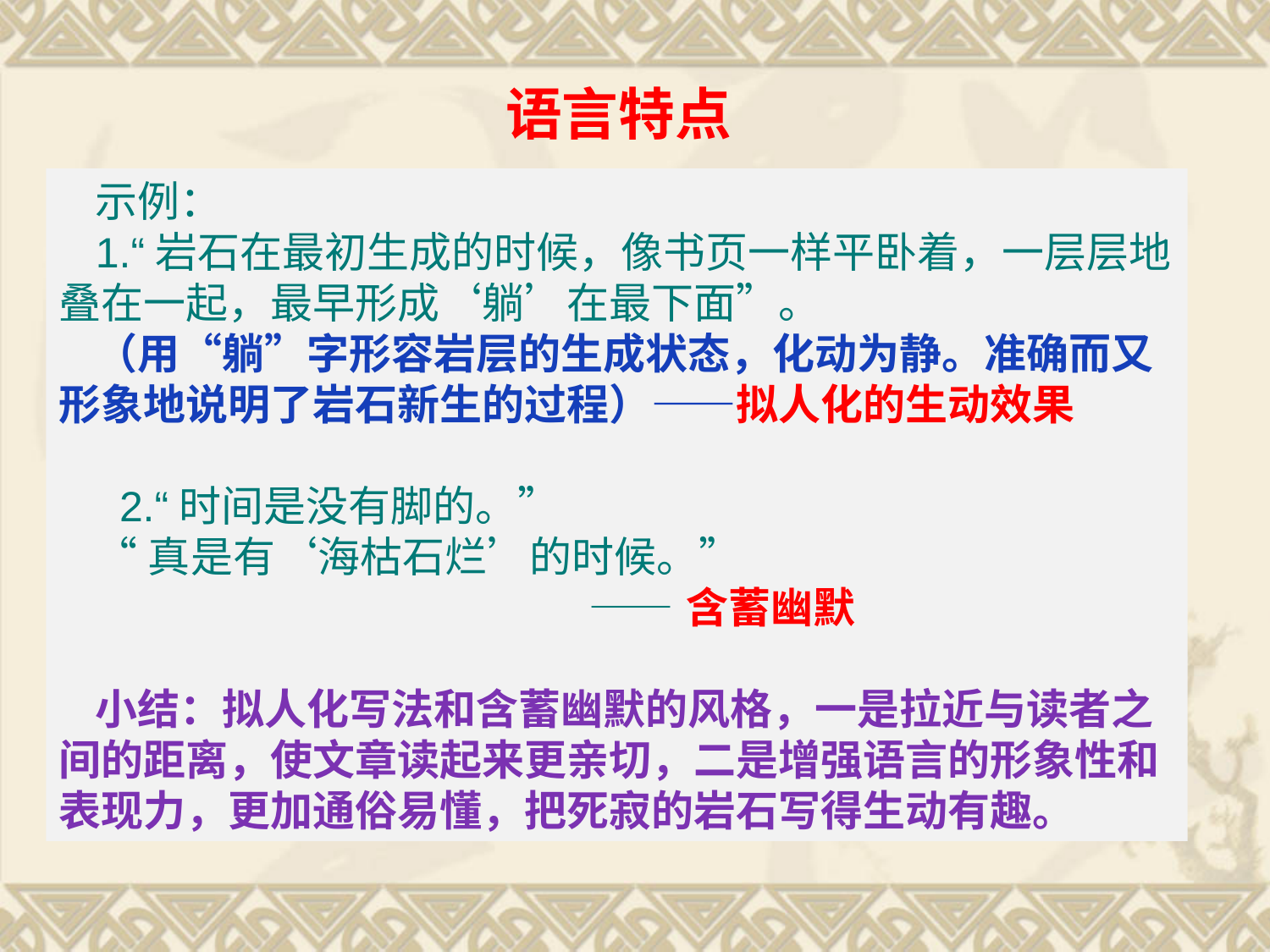

语言特点
示例：
1.“岩石在最初生成的时候，像书页一样平卧着，一层层地叠在一起，最早形成‘躺’在最下面”。
（用“躺”字形容岩层的生成状态，化动为静。准确而又形象地说明了岩石新生的过程）——拟人化的生动效果

  2.“时间是没有脚的。”
“真是有‘海枯石烂’的时候。”
                                                    ——含蓄幽默

小结：拟人化写法和含蓄幽默的风格，一是拉近与读者之间的距离，使文章读起来更亲切，二是增强语言的形象性和表现力，更加通俗易懂，把死寂的岩石写得生动有趣。